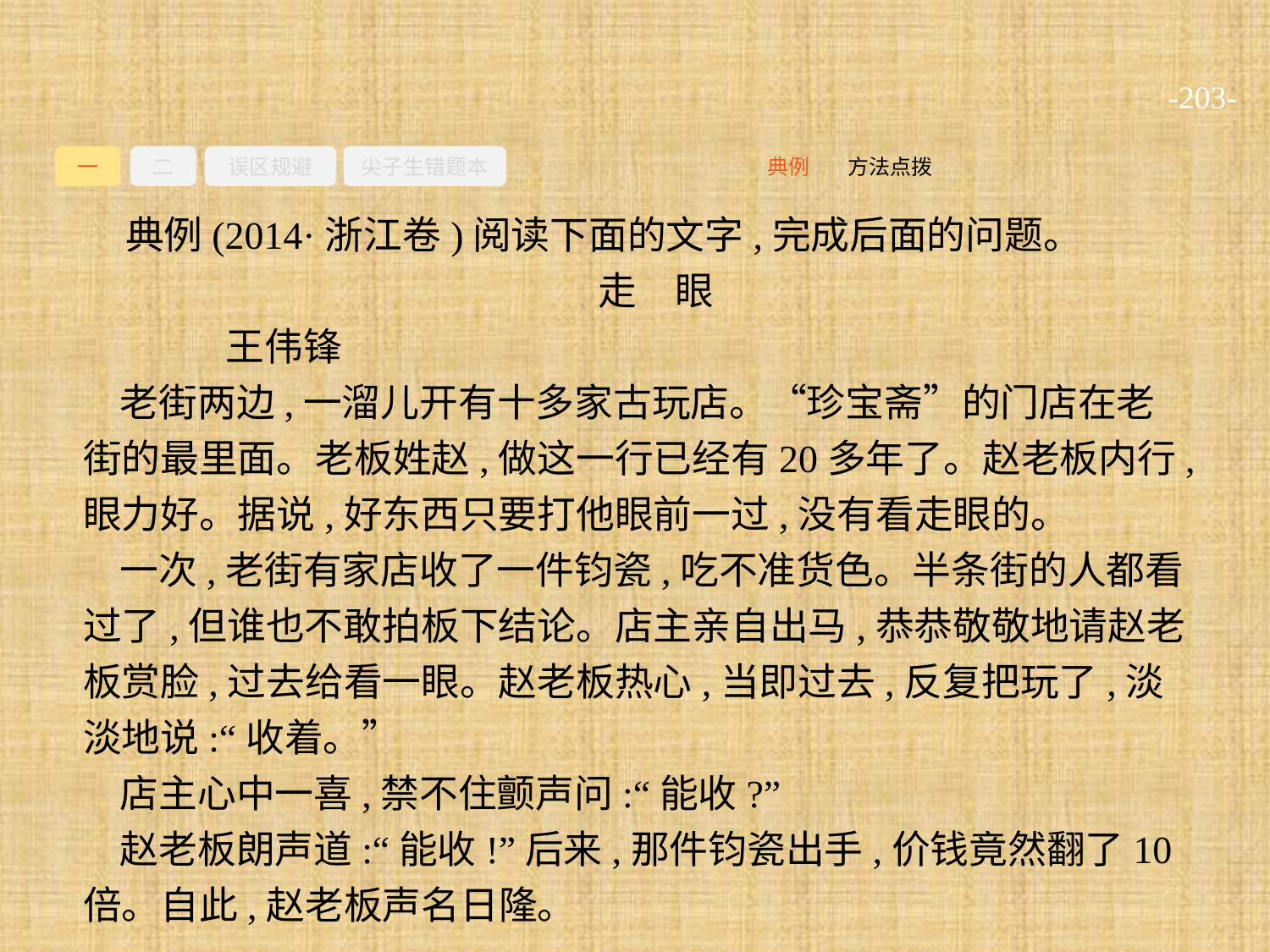

-203-
一
二
误区规避
尖子生错题本
方法点拨
典例
典例(2014·浙江卷)阅读下面的文字,完成后面的问题。
走　眼
	王伟锋
老街两边,一溜儿开有十多家古玩店。“珍宝斋”的门店在老街的最里面。老板姓赵,做这一行已经有20多年了。赵老板内行,眼力好。据说,好东西只要打他眼前一过,没有看走眼的。
一次,老街有家店收了一件钧瓷,吃不准货色。半条街的人都看过了,但谁也不敢拍板下结论。店主亲自出马,恭恭敬敬地请赵老板赏脸,过去给看一眼。赵老板热心,当即过去,反复把玩了,淡淡地说:“收着。”
店主心中一喜,禁不住颤声问:“能收?”
赵老板朗声道:“能收!”后来,那件钧瓷出手,价钱竟然翻了10倍。自此,赵老板声名日隆。